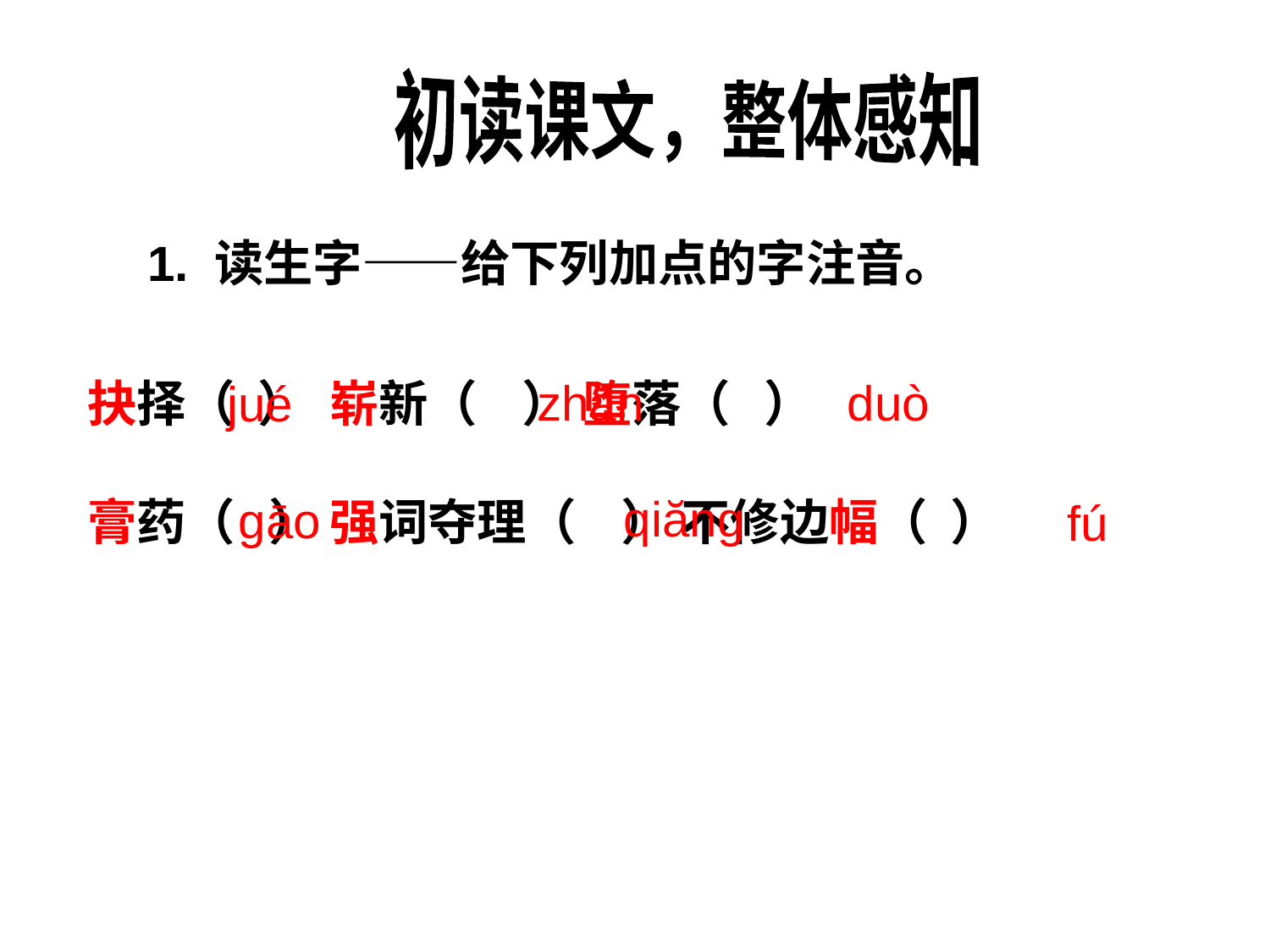

初读课文，整体感知
1. 读生字——给下列加点的字注音。
zhăn
duò
抉择（  ）  崭新（    ） 堕落（   ）

膏药（   ） 强词夺理（    ） 不修边幅（  ）
jué
qiăng
gāo
fú